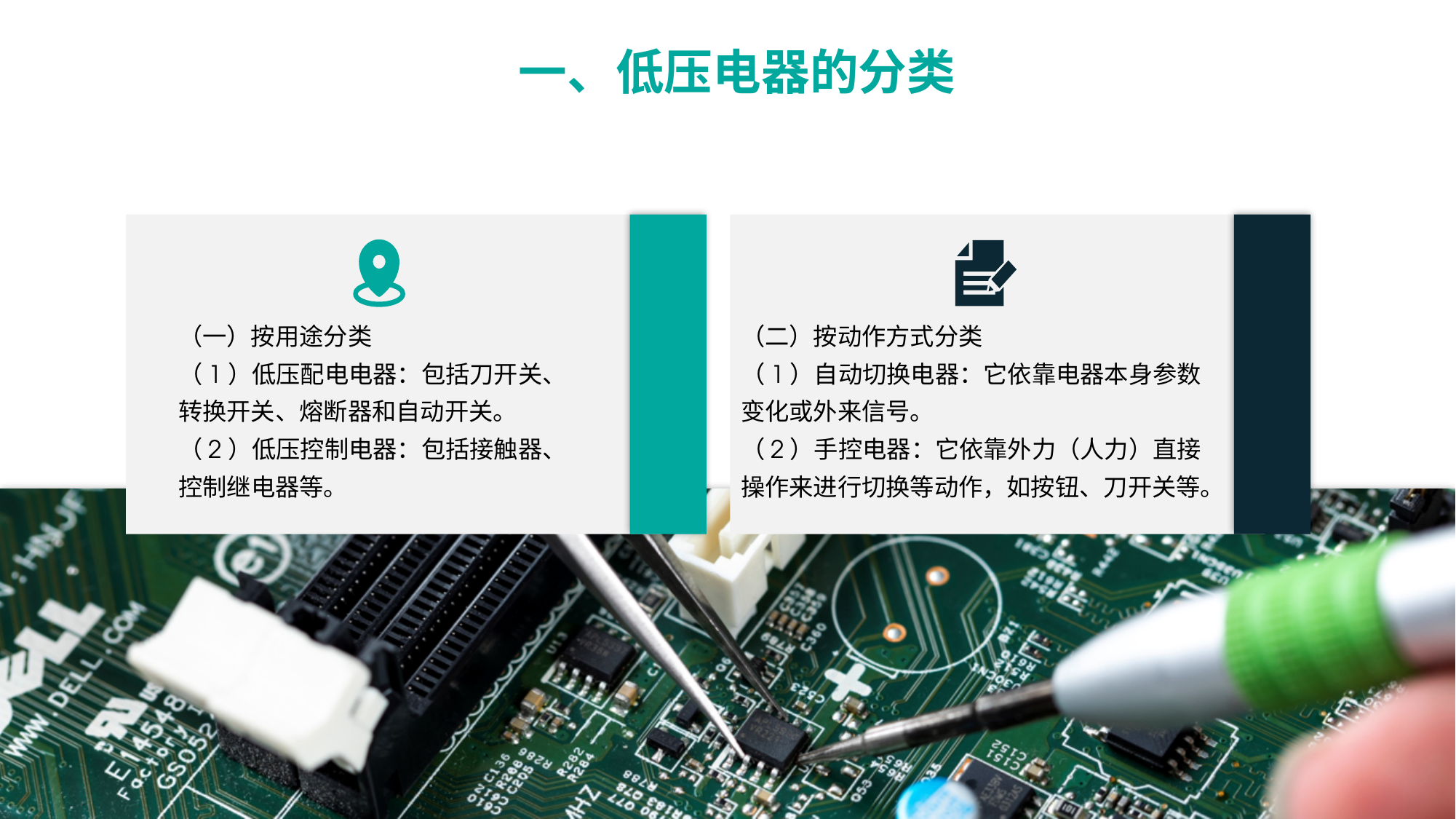

一、低压电器的分类

（一）按用途分类
（1）低压配电电器：包括刀开关、转换开关、熔断器和自动开关。
（2）低压控制电器：包括接触器、控制继电器等。

（二）按动作方式分类
（1）自动切换电器：它依靠电器本身参数变化或外来信号。
（2）手控电器：它依靠外力（人力）直接操作来进行切换等动作，如按钮、刀开关等。